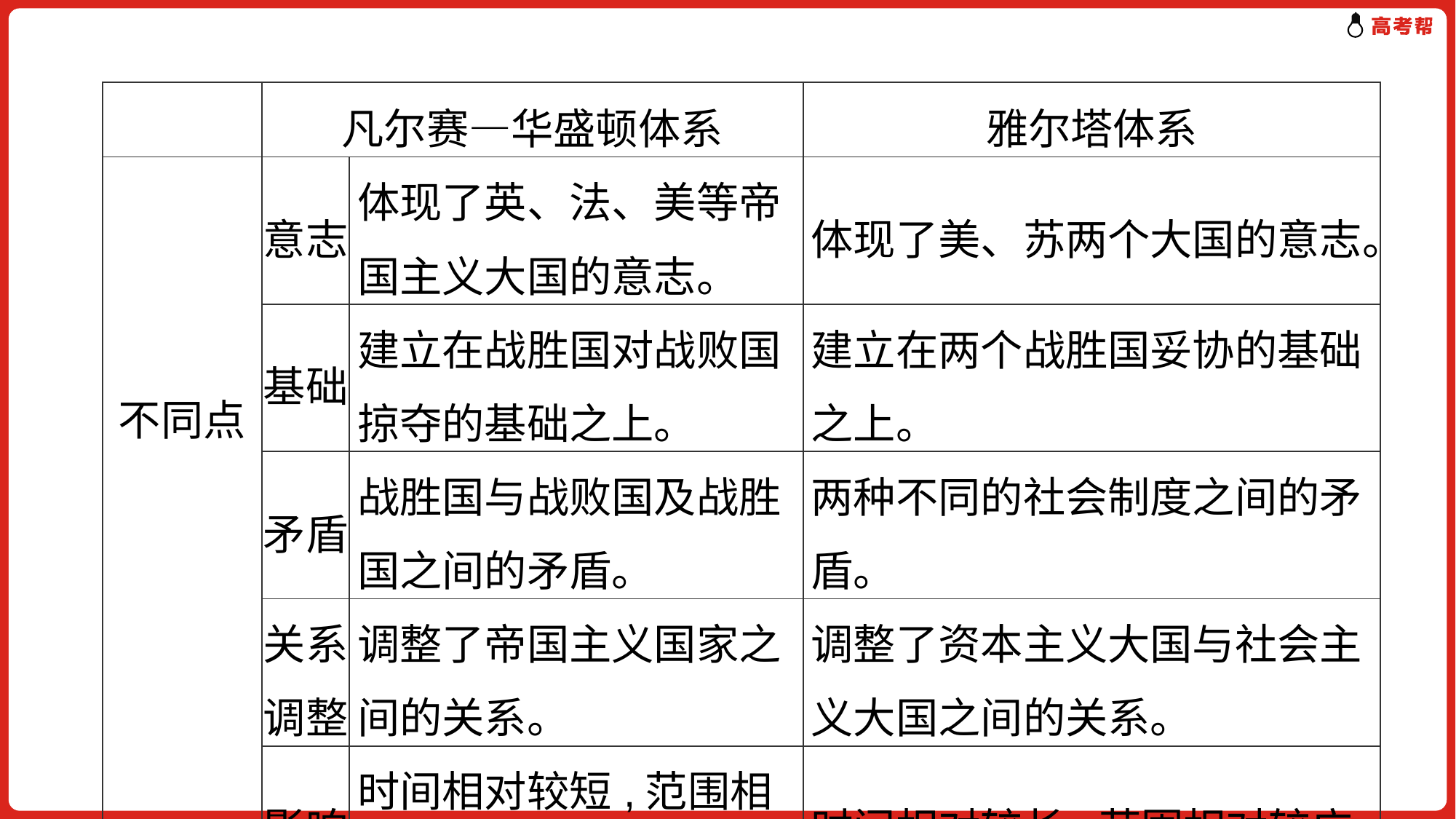

|  | 凡尔赛—华盛顿体系 |  | 雅尔塔体系 |
| --- | --- | --- | --- |
| 不同点 | 意志 | 体现了英、法、美等帝国主义大国的意志。 | 体现了美、苏两个大国的意志。 |
|  | 基础 | 建立在战胜国对战败国掠夺的基础之上。 | 建立在两个战胜国妥协的基础之上。 |
|  | 矛盾 | 战胜国与战败国及战胜国之间的矛盾。 | 两种不同的社会制度之间的矛盾。 |
|  | 关系调整 | 调整了帝国主义国家之间的关系。 | 调整了资本主义大国与社会主义大国之间的关系。 |
|  | 影响 | 时间相对较短,范围相对较小。 | 时间相对较长,范围相对较广。 |